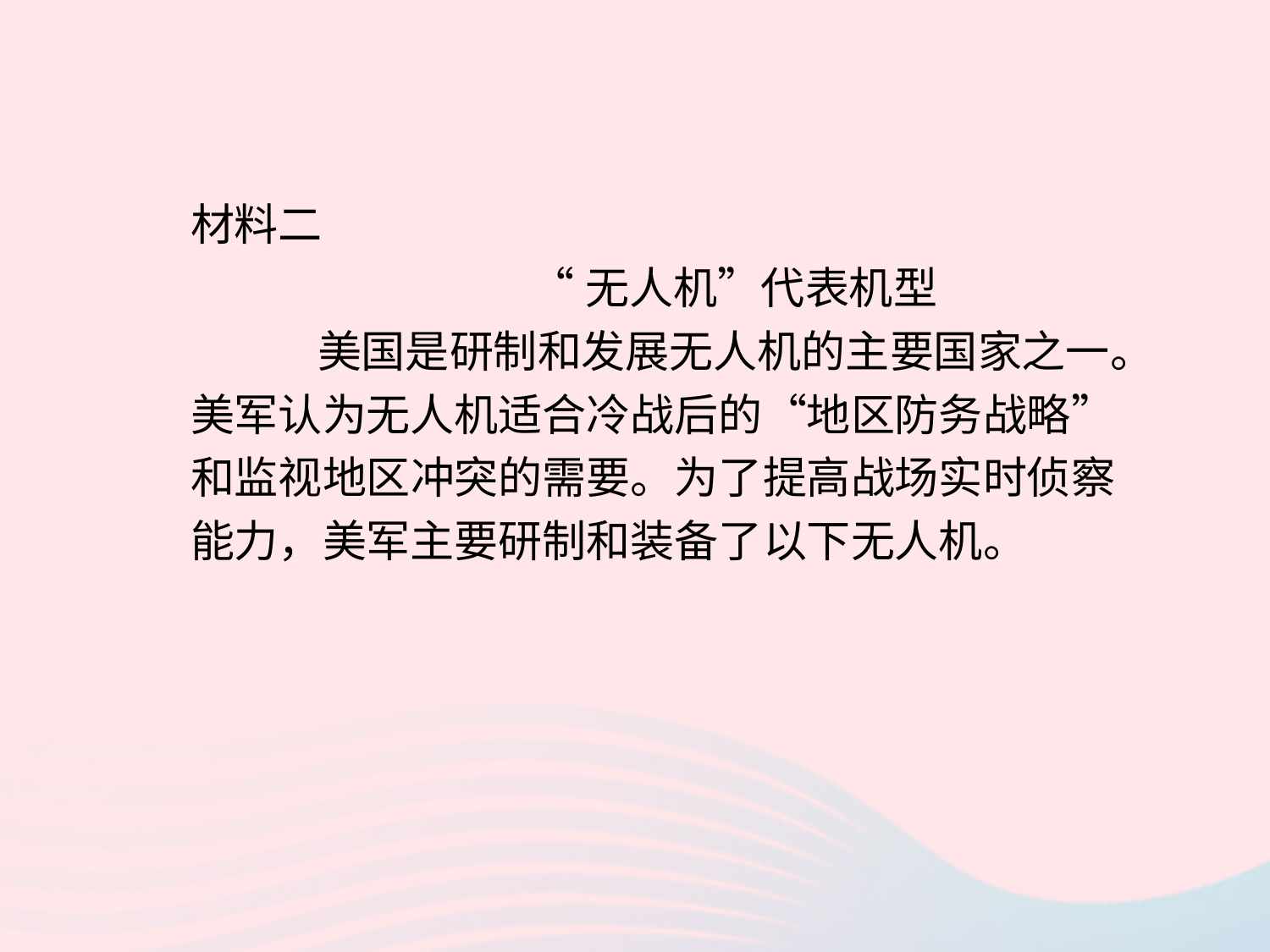

材料二
	“无人机”代表机型
	美国是研制和发展无人机的主要国家之一。美军认为无人机适合冷战后的“地区防务战略”和监视地区冲突的需要。为了提高战场实时侦察能力，美军主要研制和装备了以下无人机。